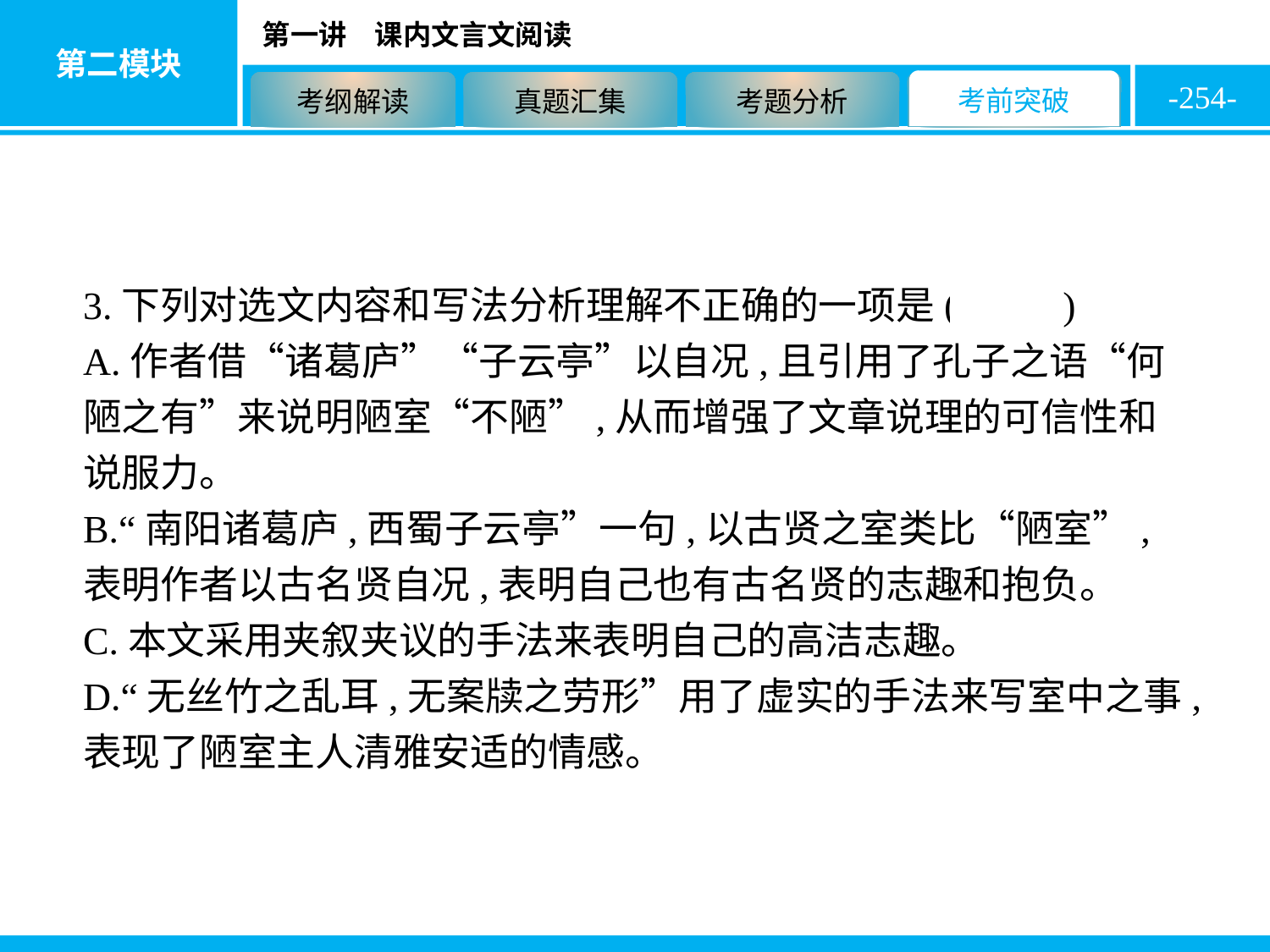

-254-
3.下列对选文内容和写法分析理解不正确的一项是(    D    )
A.作者借“诸葛庐”“子云亭”以自况,且引用了孔子之语“何陋之有”来说明陋室“不陋”,从而增强了文章说理的可信性和说服力。
B.“南阳诸葛庐,西蜀子云亭”一句,以古贤之室类比“陋室”,表明作者以古名贤自况,表明自己也有古名贤的志趣和抱负。
C.本文采用夹叙夹议的手法来表明自己的高洁志趣。
D.“无丝竹之乱耳,无案牍之劳形”用了虚实的手法来写室中之事,表现了陋室主人清雅安适的情感。